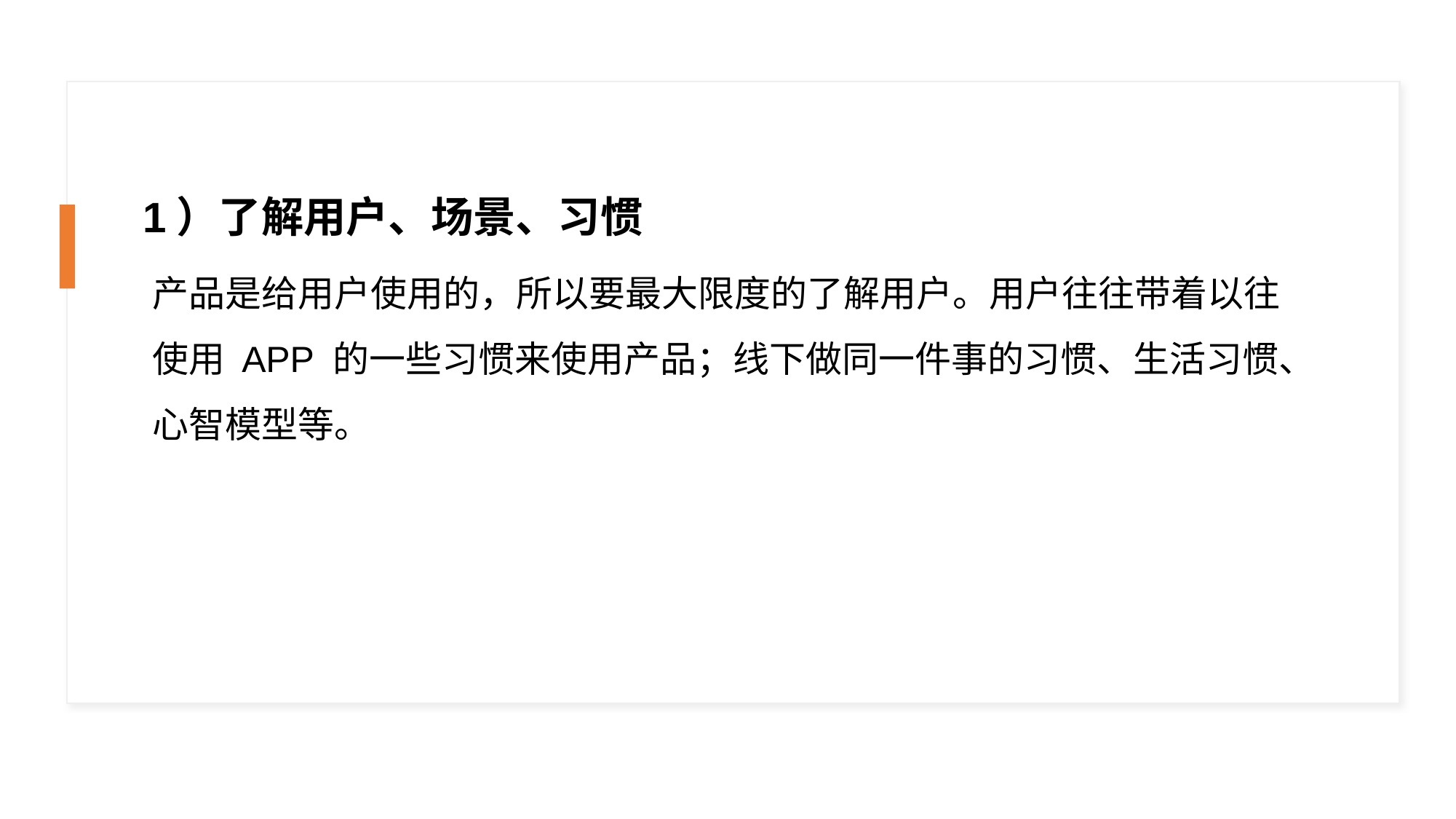

1）了解用户、场景、习惯

产品是给用户使用的，所以要最大限度的了解用户。用户往往带着以往使用 APP 的一些习惯来使用产品；线下做同一件事的习惯、生活习惯、心智模型等。